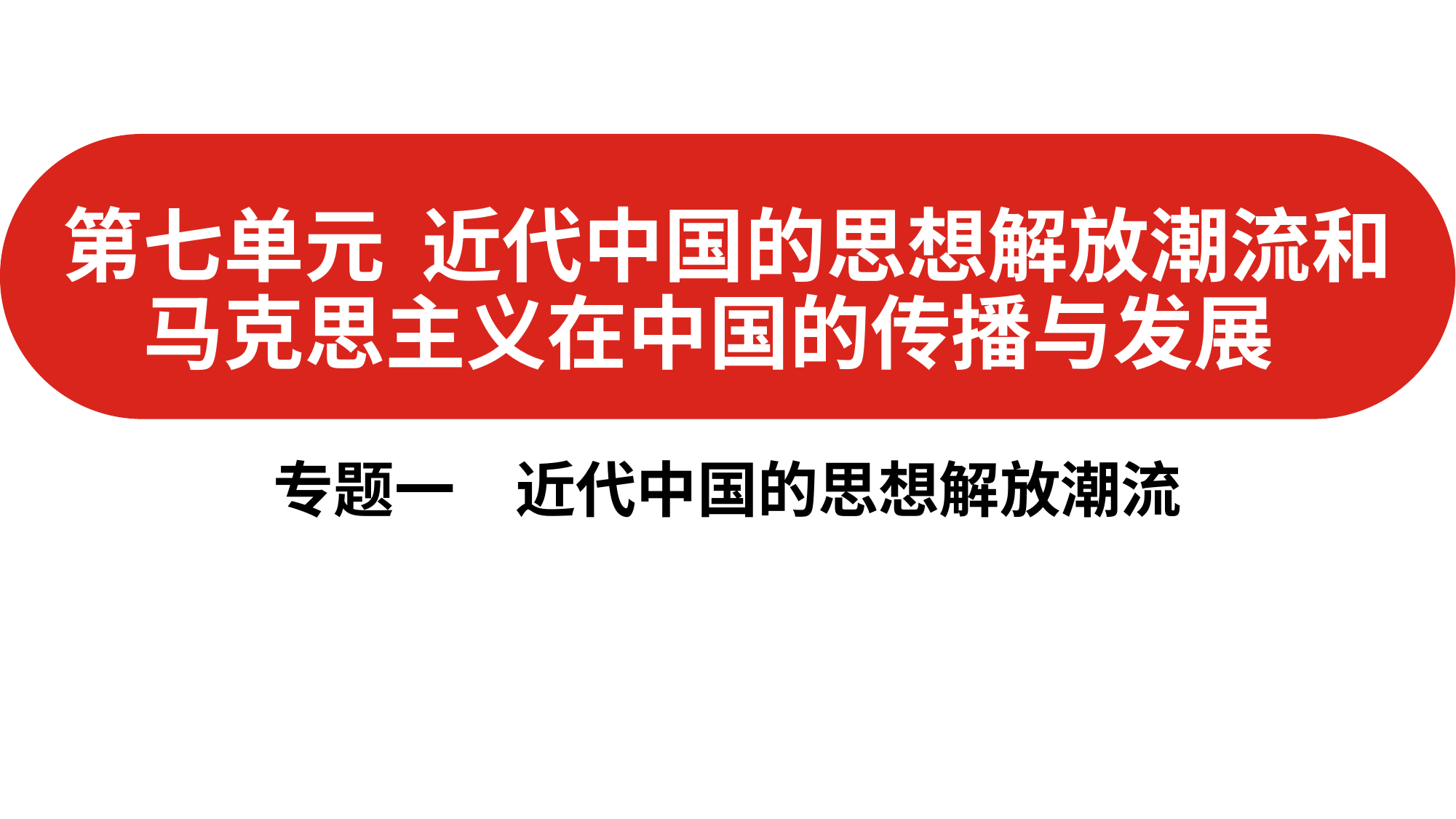

# 第七单元  近代中国的思想解放潮流和马克思主义在中国的传播与发展
专题一　近代中国的思想解放潮流